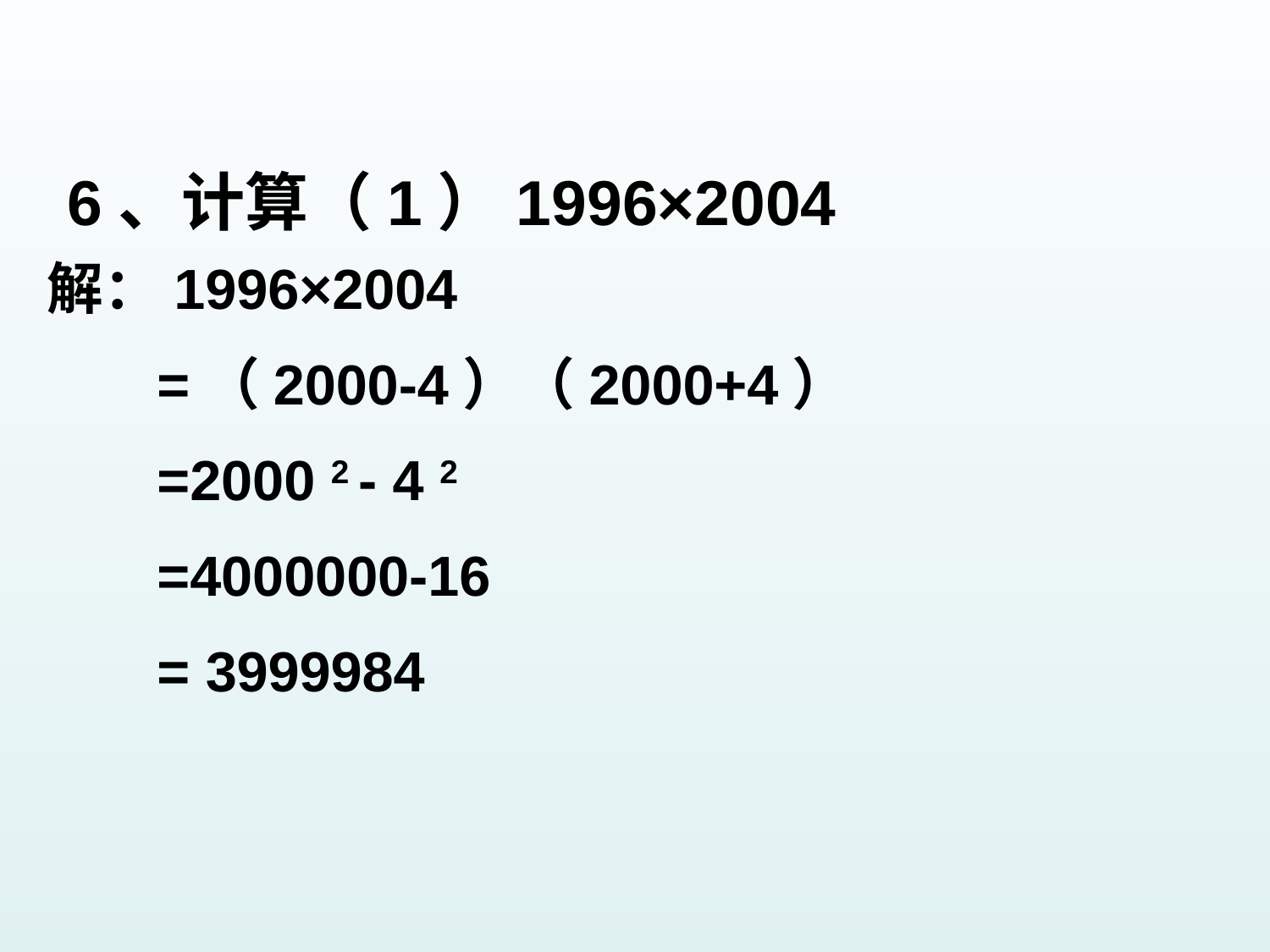

6、计算（1）1996×2004
解：1996×2004
       =（2000-4）（2000+4）
       =2000 2 - 4 2
       =4000000-16
       = 3999984